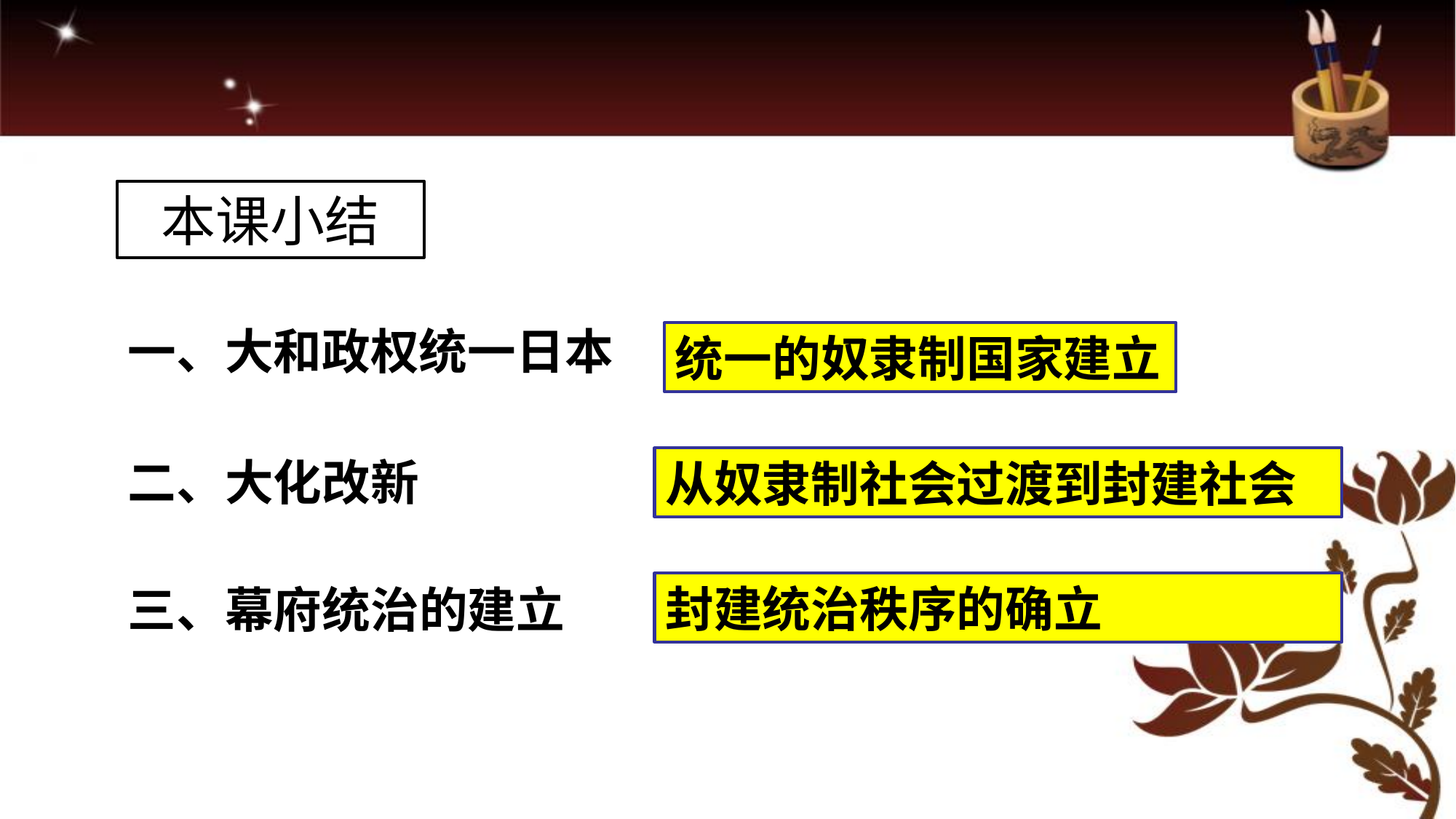

本课小结
一、大和政权统一日本
统一的奴隶制国家建立
二、大化改新
从奴隶制社会过渡到封建社会
封建统治秩序的确立
三、幕府统治的建立